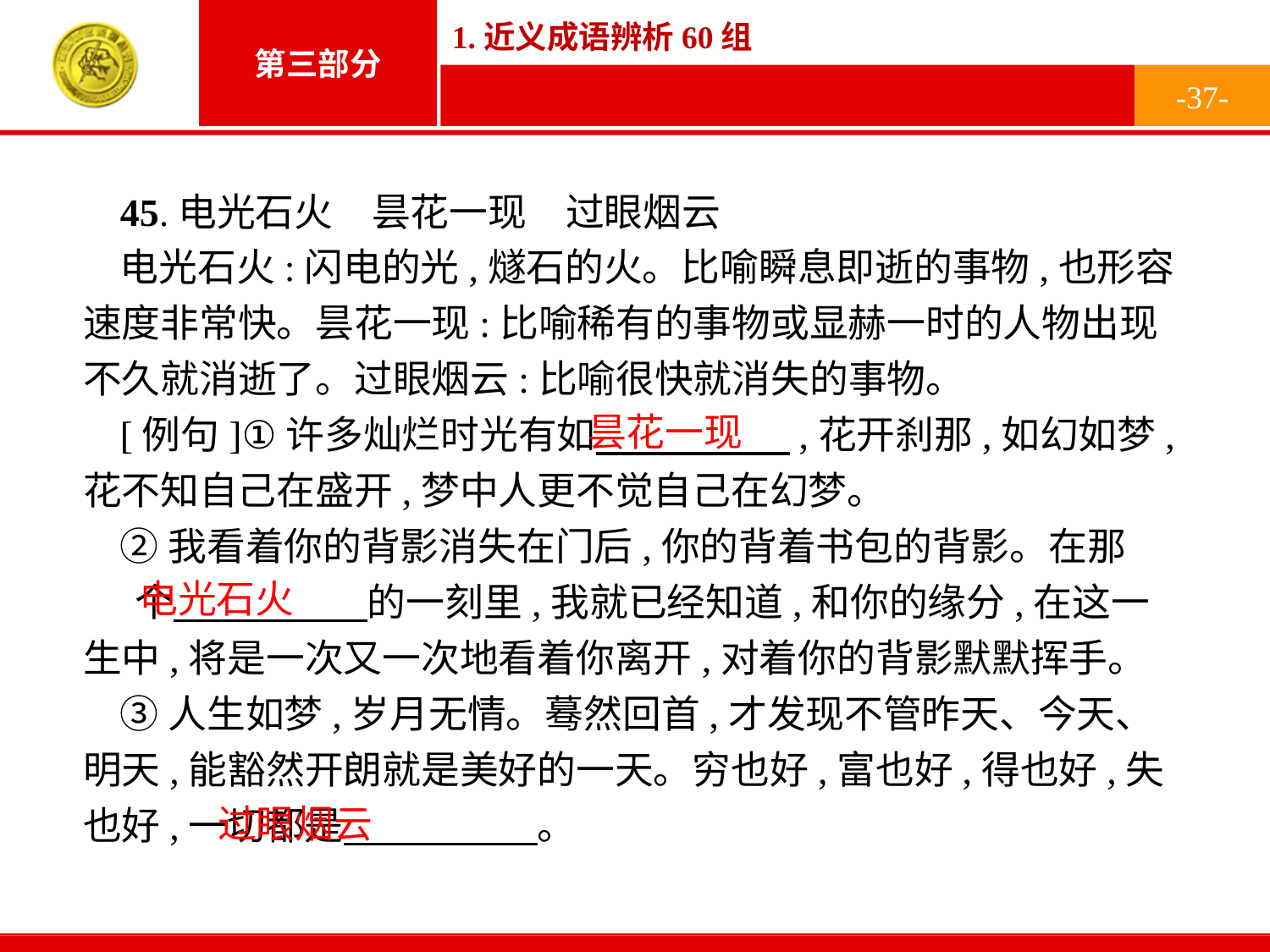

-37-
45.电光石火　昙花一现　过眼烟云
电光石火:闪电的光,燧石的火。比喻瞬息即逝的事物,也形容速度非常快。昙花一现:比喻稀有的事物或显赫一时的人物出现不久就消逝了。过眼烟云:比喻很快就消失的事物。
[例句]①许多灿烂时光有如　　　　　,花开刹那,如幻如梦,花不知自己在盛开,梦中人更不觉自己在幻梦。
②我看着你的背影消失在门后,你的背着书包的背影。在那              个　　　　　的一刻里,我就已经知道,和你的缘分,在这一生中,将是一次又一次地看着你离开,对着你的背影默默挥手。
③人生如梦,岁月无情。蓦然回首,才发现不管昨天、今天、明天,能豁然开朗就是美好的一天。穷也好,富也好,得也好,失也好,一切都是　　　　　。
昙花一现
电光石火
过眼烟云